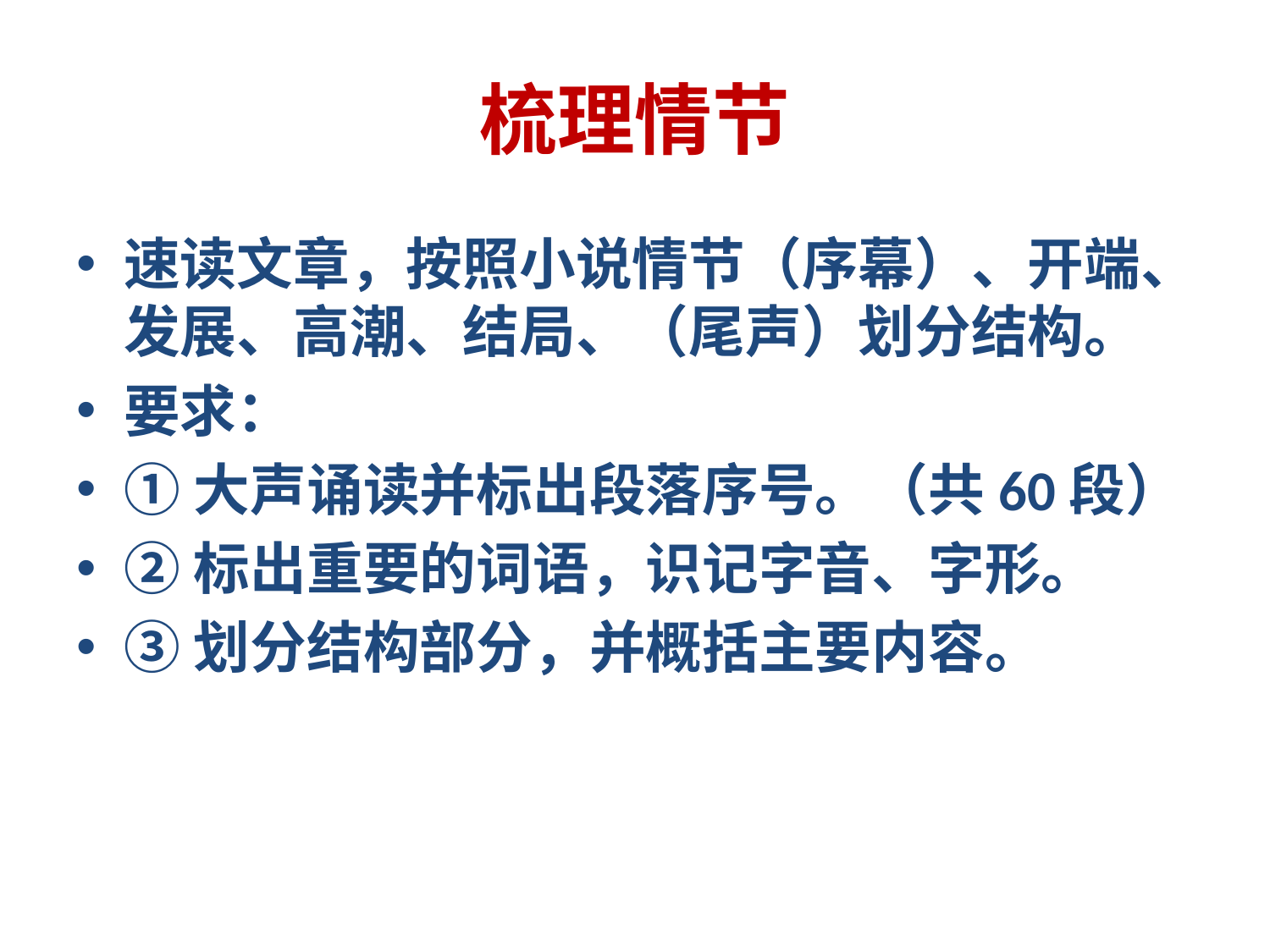

# 梳理情节
速读文章，按照小说情节（序幕）、开端、发展、高潮、结局、（尾声）划分结构。
要求：
①大声诵读并标出段落序号。（共60段）
②标出重要的词语，识记字音、字形。
③划分结构部分，并概括主要内容。